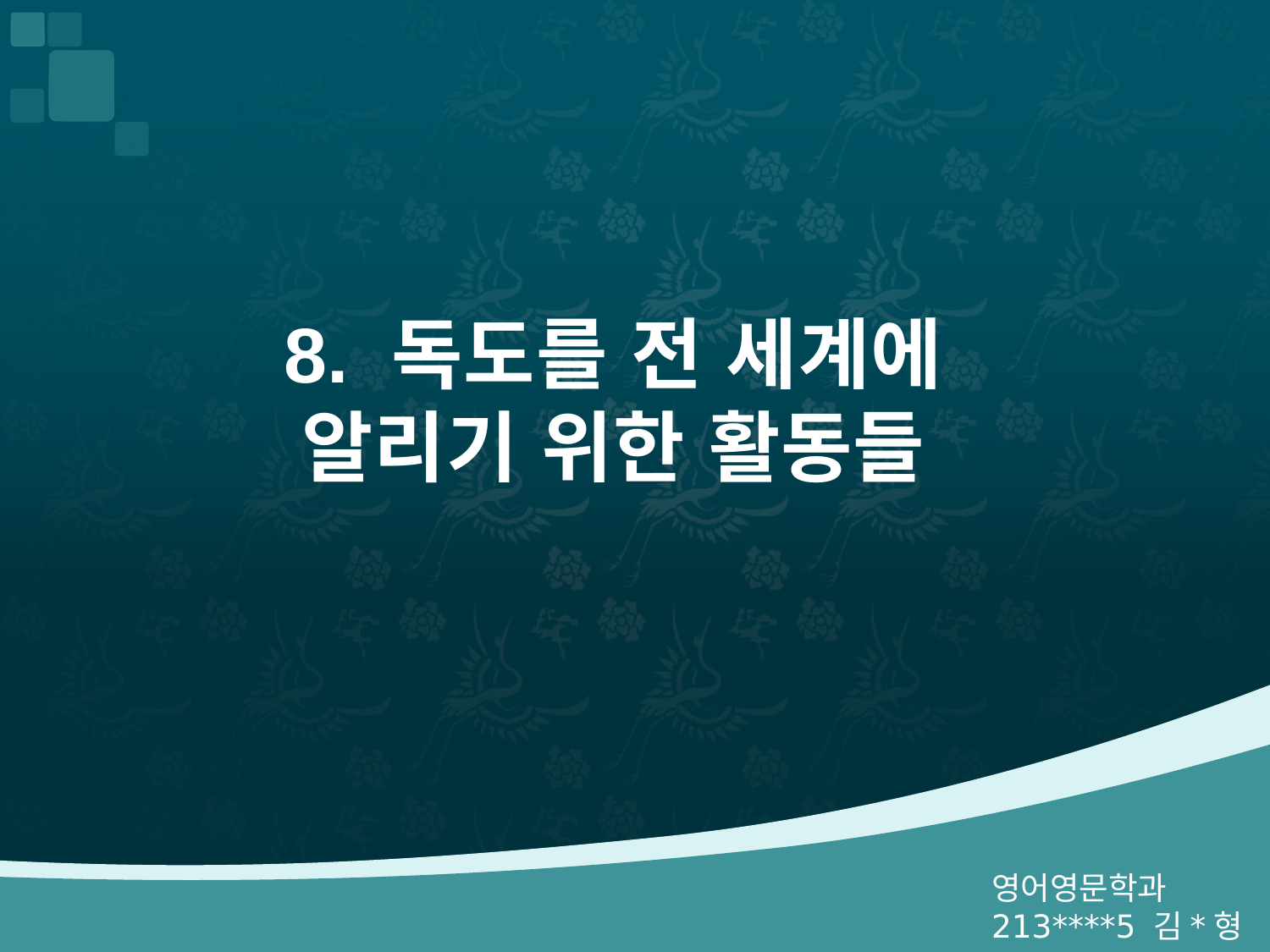

# 8. 독도를 전 세계에 알리기 위한 활동들
영어영문학과
213****5 김*형